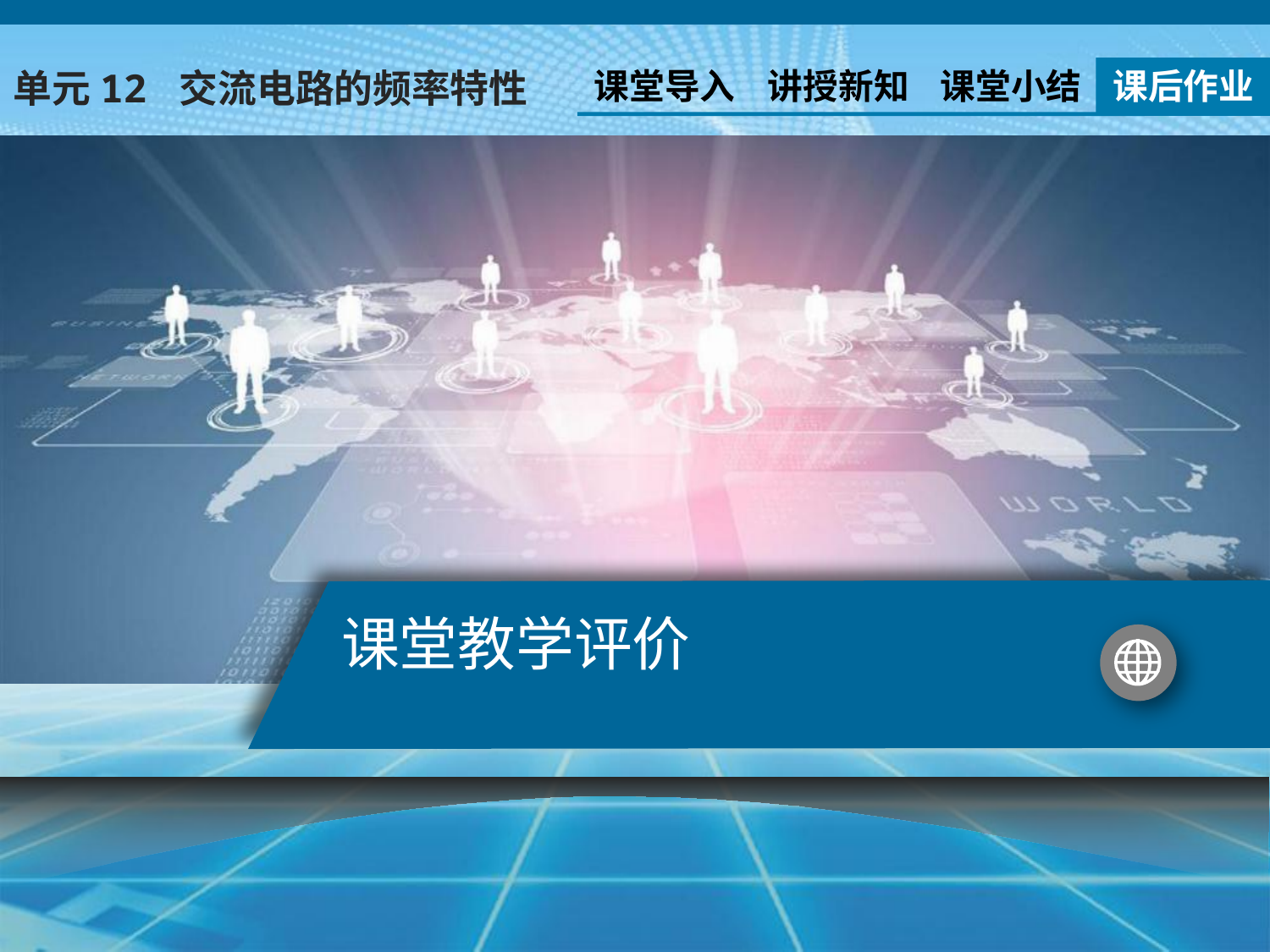

课堂导入
讲授新知
课堂小结
课后作业
单元12 交流电路的频率特性
# 课堂教学评价